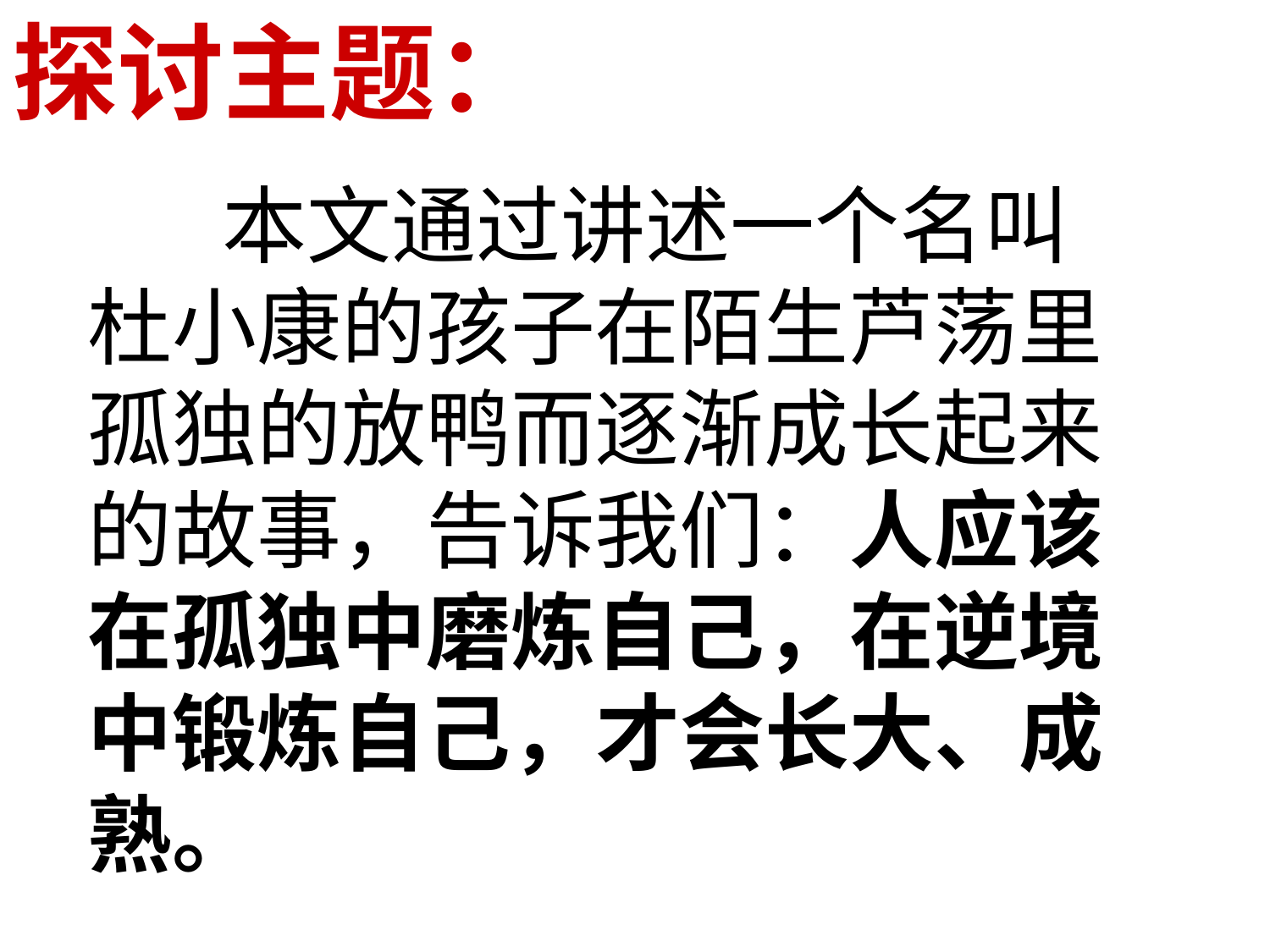

探讨主题：
      本文通过讲述一个名叫杜小康的孩子在陌生芦荡里孤独的放鸭而逐渐成长起来的故事，告诉我们：人应该在孤独中磨炼自己，在逆境中锻炼自己，才会长大、成熟。